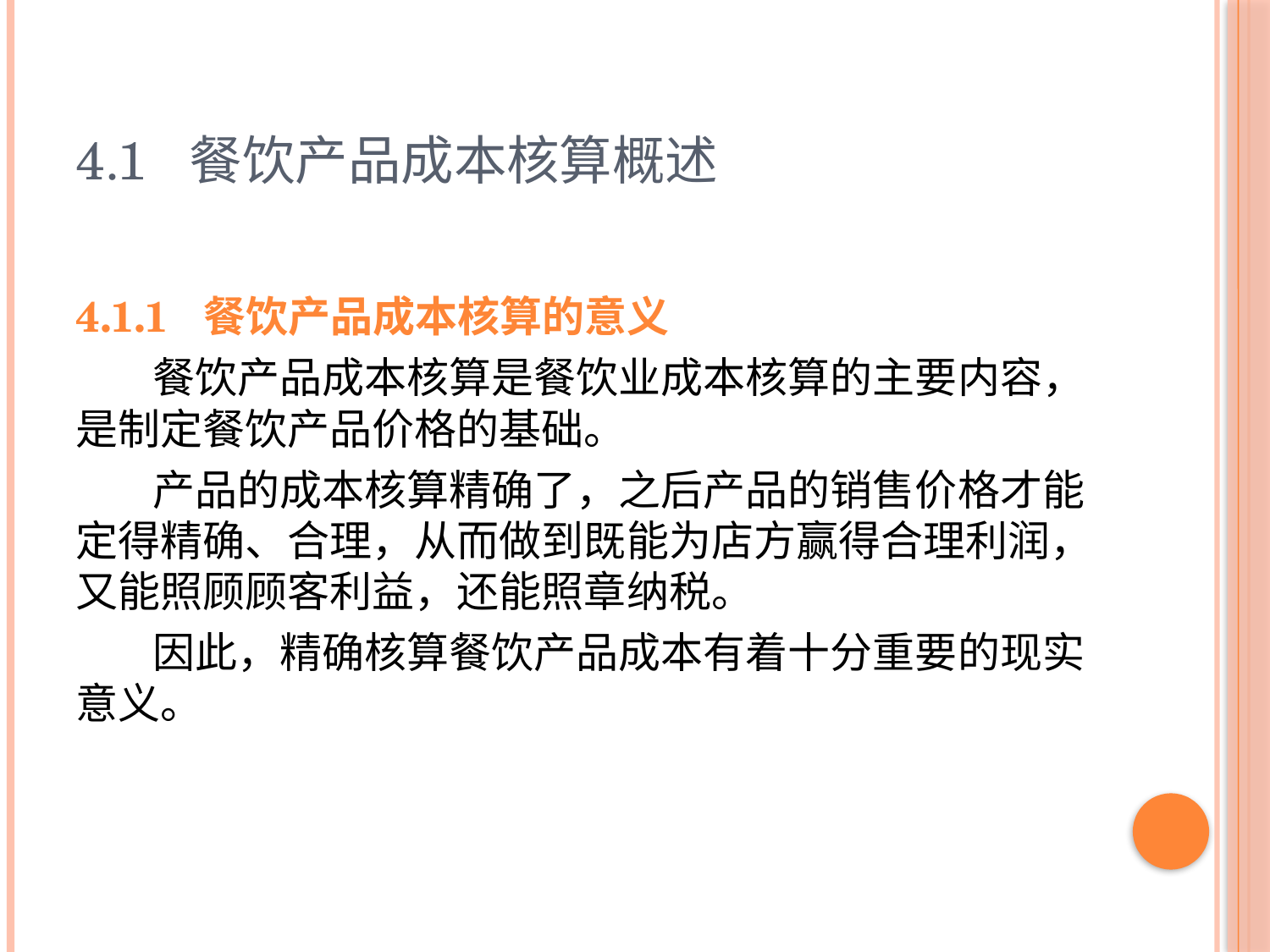

# 4.1  餐饮产品成本核算概述

4.1.1  餐饮产品成本核算的意义
       餐饮产品成本核算是餐饮业成本核算的主要内容，是制定餐饮产品价格的基础。
       产品的成本核算精确了，之后产品的销售价格才能定得精确、合理，从而做到既能为店方赢得合理利润，又能照顾顾客利益，还能照章纳税。
       因此，精确核算餐饮产品成本有着十分重要的现实意义。